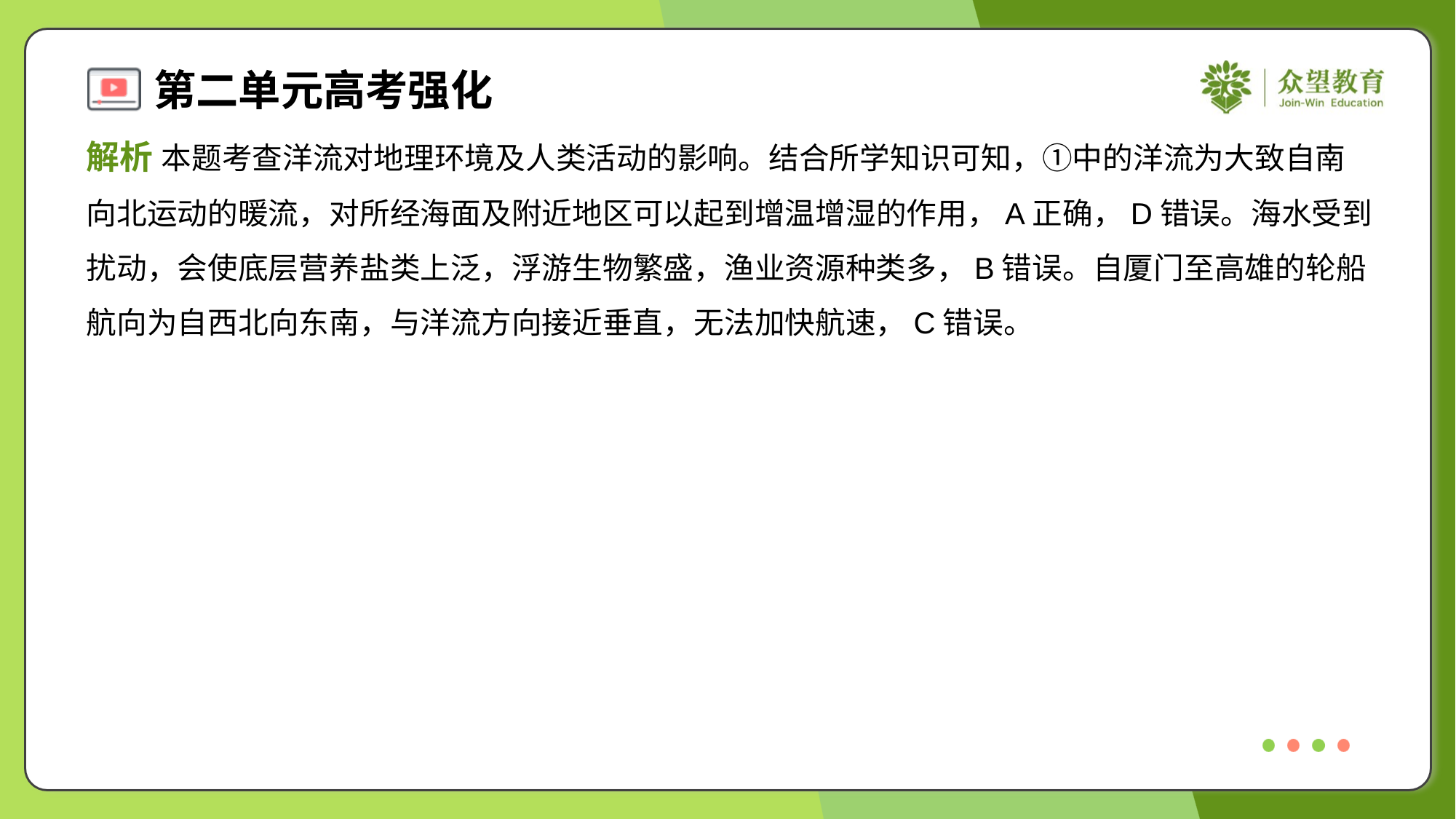

解析 本题考查洋流对地理环境及人类活动的影响。结合所学知识可知，①中的洋流为大致自南
向北运动的暖流，对所经海面及附近地区可以起到增温增湿的作用，A正确，D错误。海水受到
扰动，会使底层营养盐类上泛，浮游生物繁盛，渔业资源种类多，B错误。自厦门至高雄的轮船
航向为自西北向东南，与洋流方向接近垂直，无法加快航速，C错误。